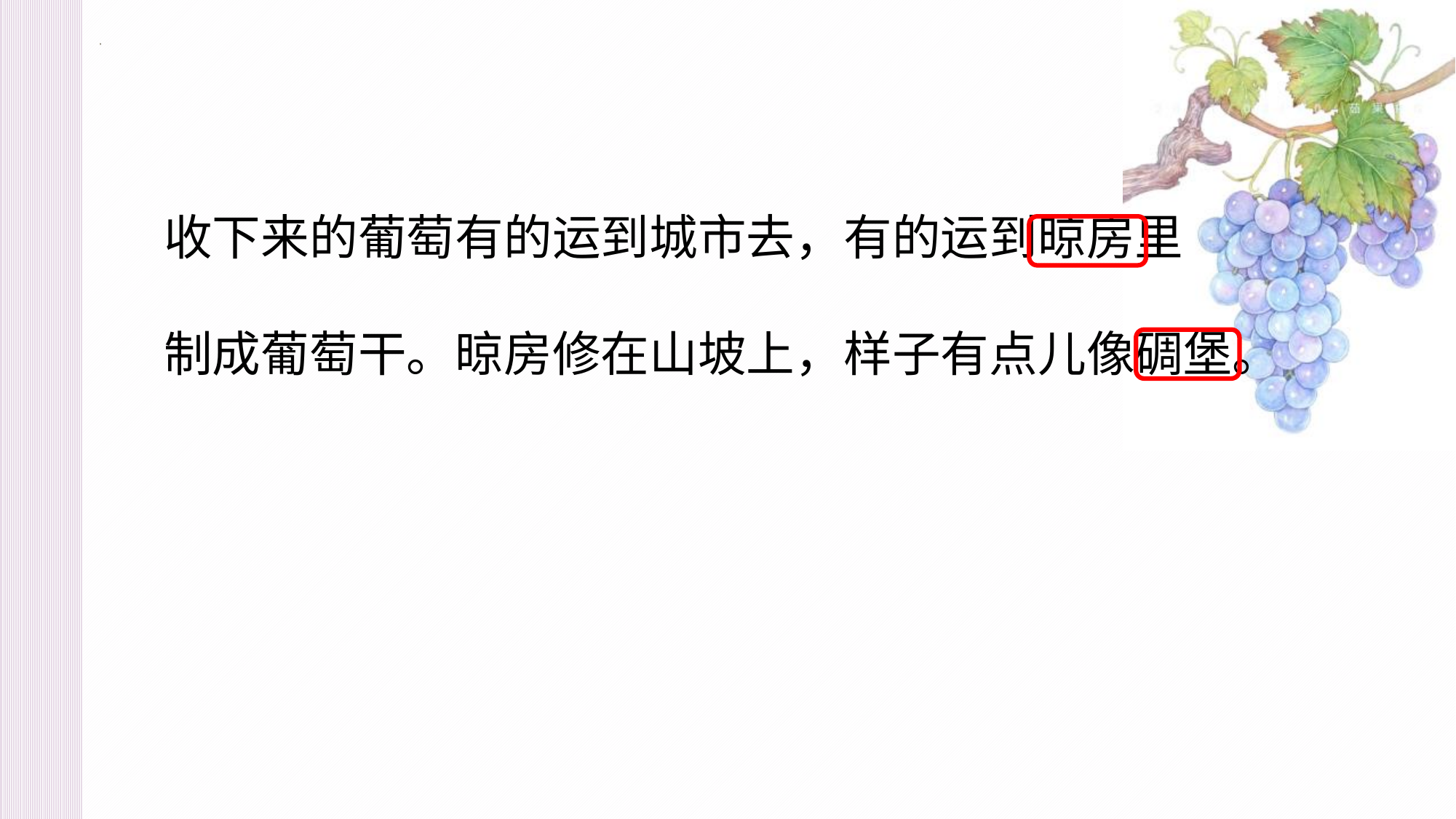

收下来的葡萄有的运到城市去，有的运到晾房里

制成葡萄干。晾房修在山坡上，样子有点儿像碉堡。